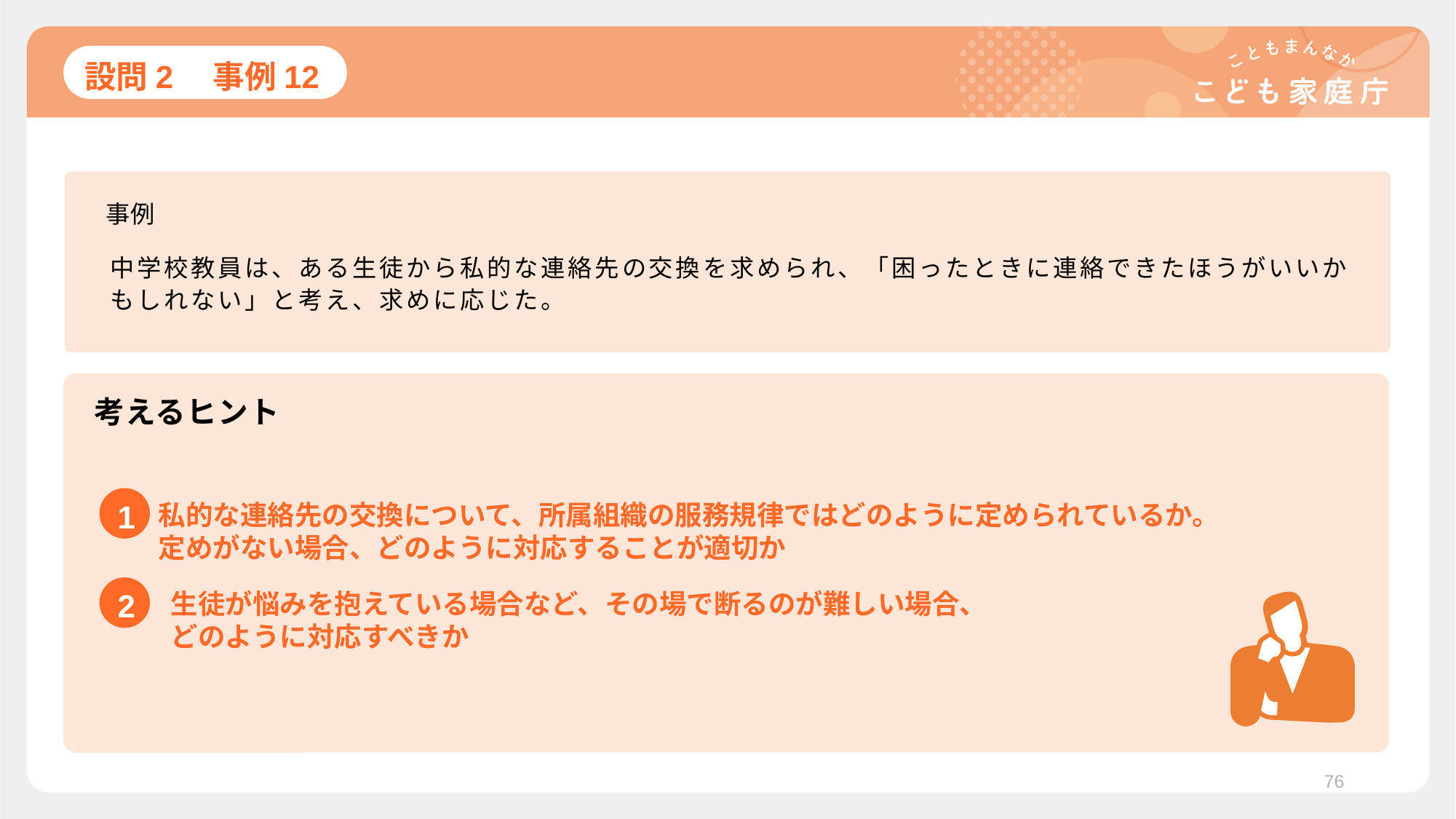

# 設問2　事例12

事例
中学校教員は、ある生徒から私的な連絡先の交換を求められ、「困ったときに連絡できたほうがいいかもしれない」と考え、求めに応じた。

考えるヒント
1
私的な連絡先の交換について、所属組織の服務規律ではどのように定められているか。
定めがない場合、どのように対応することが適切か
2
生徒が悩みを抱えている場合など、その場で断るのが難しい場合、
どのように対応すべきか

76